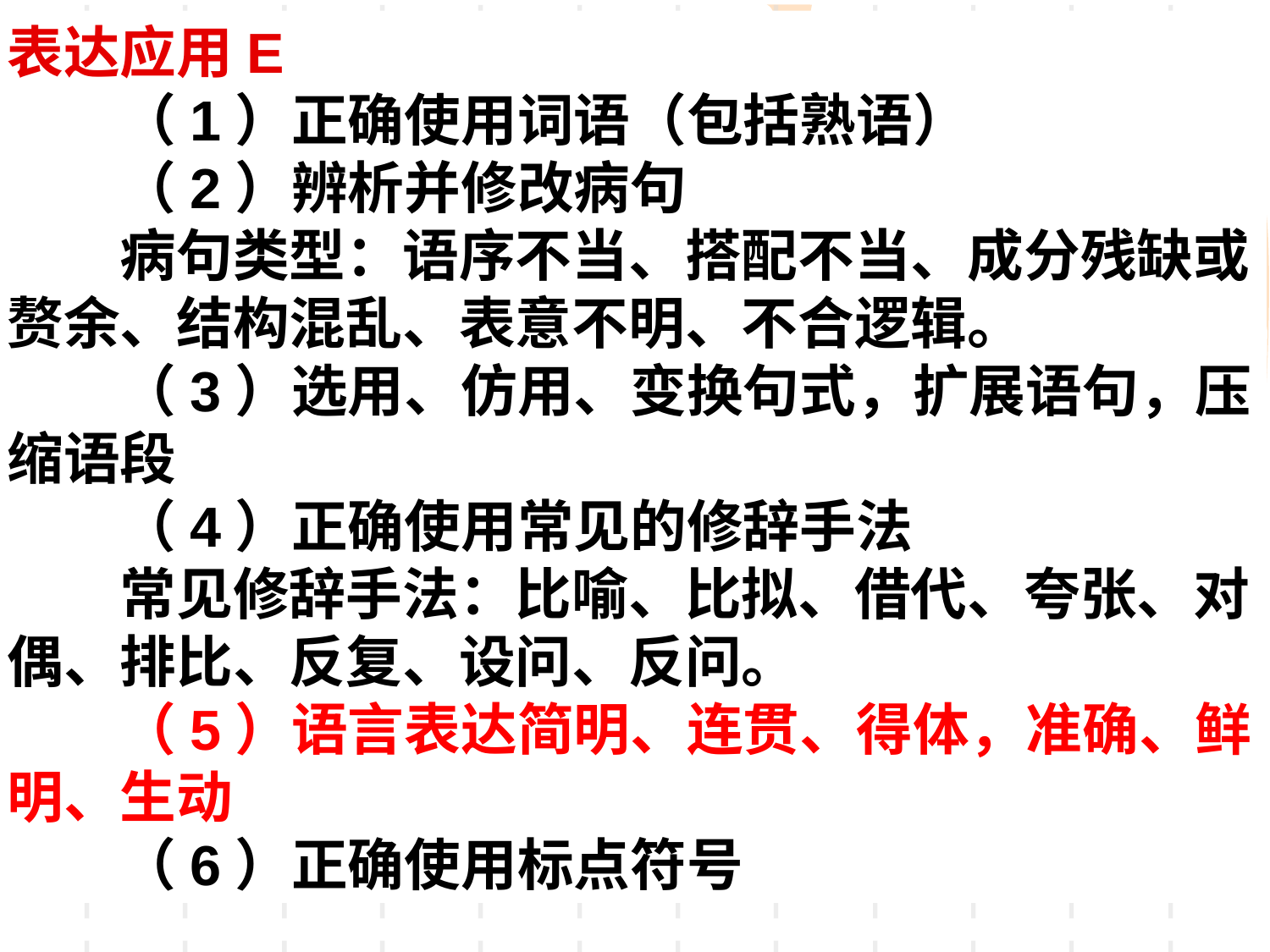

表达应用E
　　（1）正确使用词语（包括熟语）
　　（2）辨析并修改病句
　　病句类型：语序不当、搭配不当、成分残缺或赘余、结构混乱、表意不明、不合逻辑。
　　（3）选用、仿用、变换句式，扩展语句，压缩语段
　　（4）正确使用常见的修辞手法
　　常见修辞手法：比喻、比拟、借代、夸张、对偶、排比、反复、设问、反问。
　　（5）语言表达简明、连贯、得体，准确、鲜明、生动
　　（6）正确使用标点符号